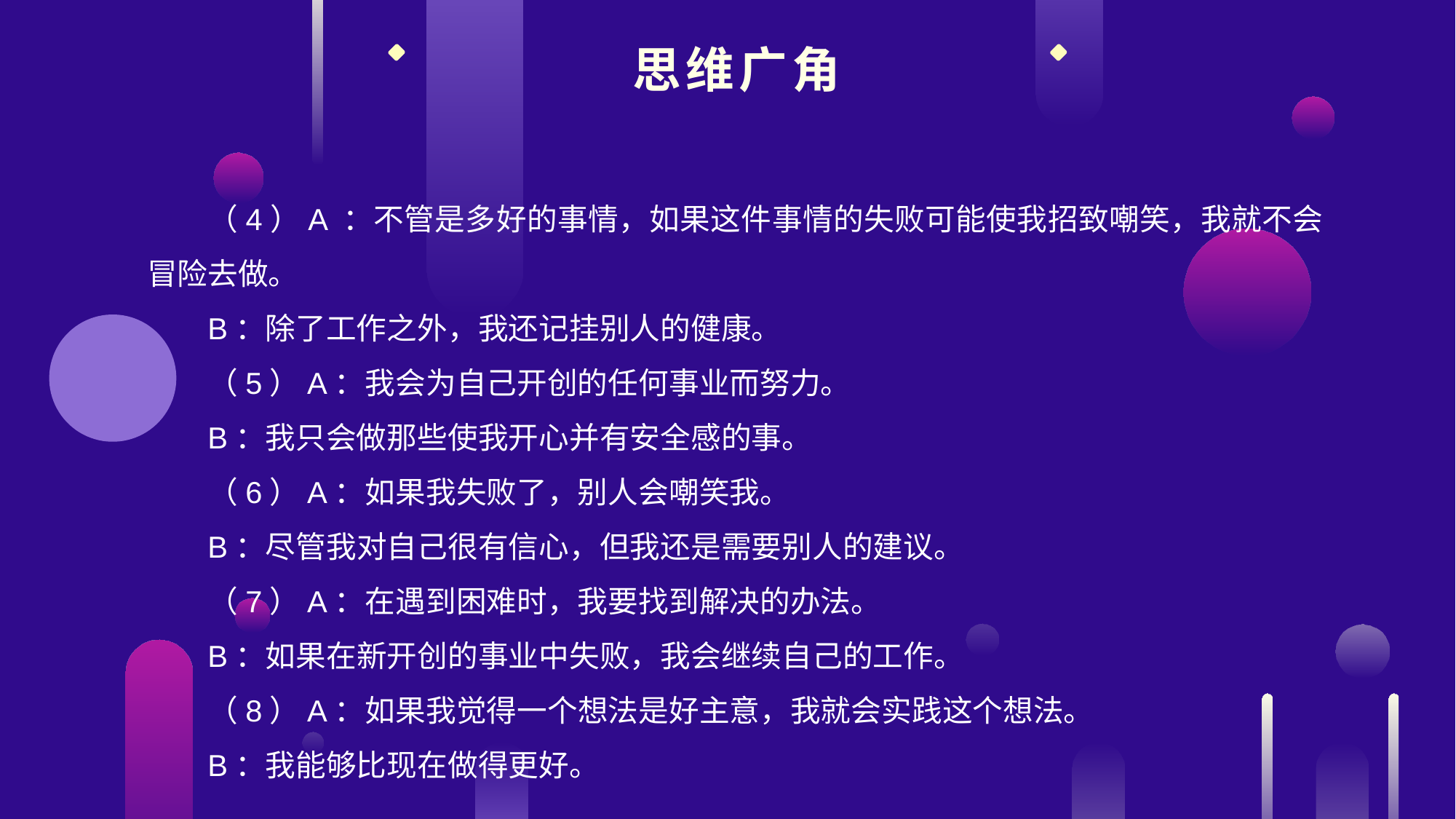

思维广角

（4）A ：不管是多好的事情，如果这件事情的失败可能使我招致嘲笑，我就不会冒险去做。
B：除了工作之外，我还记挂别人的健康。
（5）A：我会为自己开创的任何事业而努力。
B：我只会做那些使我开心并有安全感的事。
（6）A：如果我失败了，别人会嘲笑我。
B：尽管我对自己很有信心，但我还是需要别人的建议。
（7）A：在遇到困难时，我要找到解决的办法。
B：如果在新开创的事业中失败，我会继续自己的工作。
（8）A：如果我觉得一个想法是好主意，我就会实践这个想法。
B：我能够比现在做得更好。